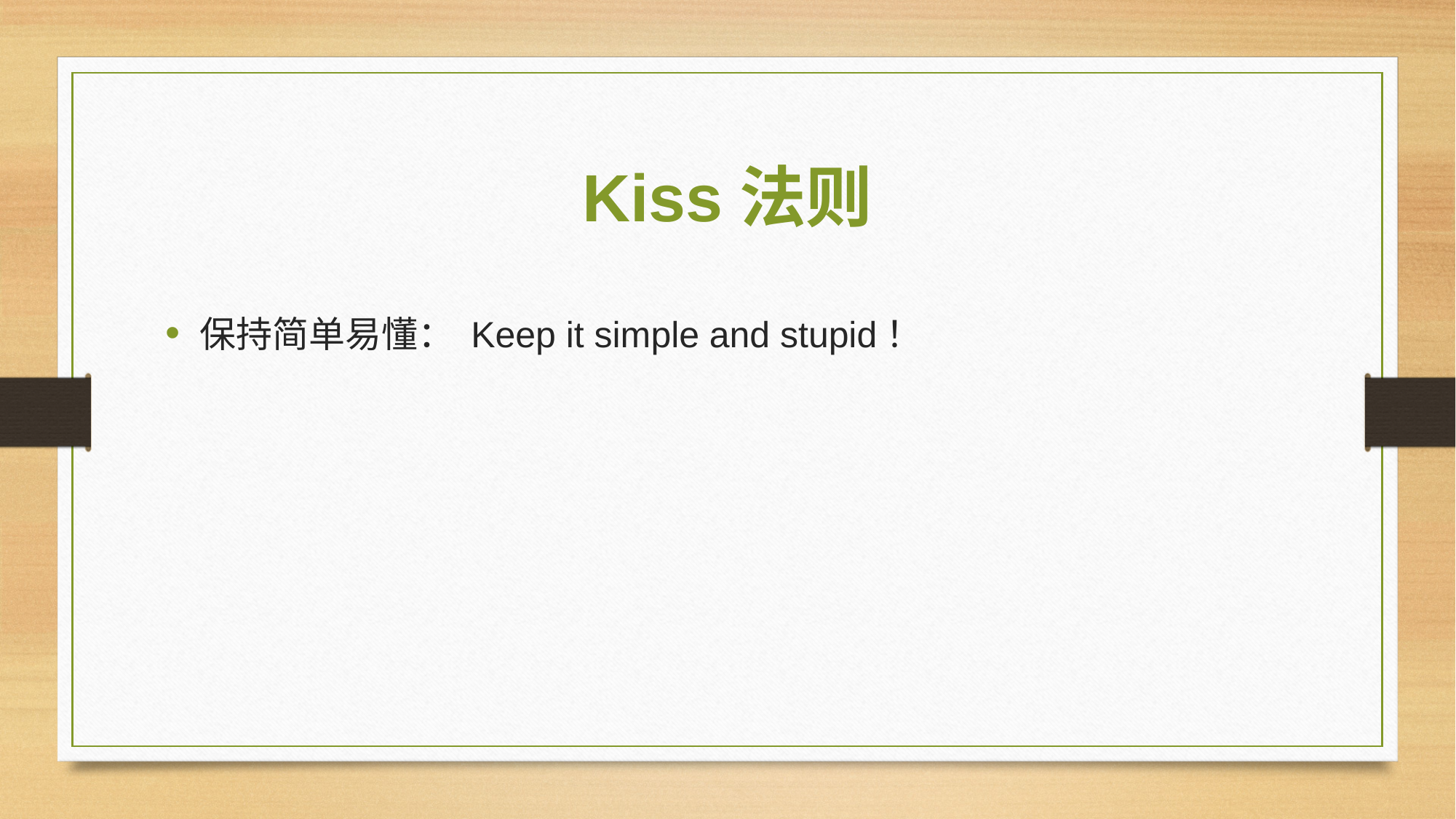

# Kiss法则
保持简单易懂： Keep it simple and stupid！